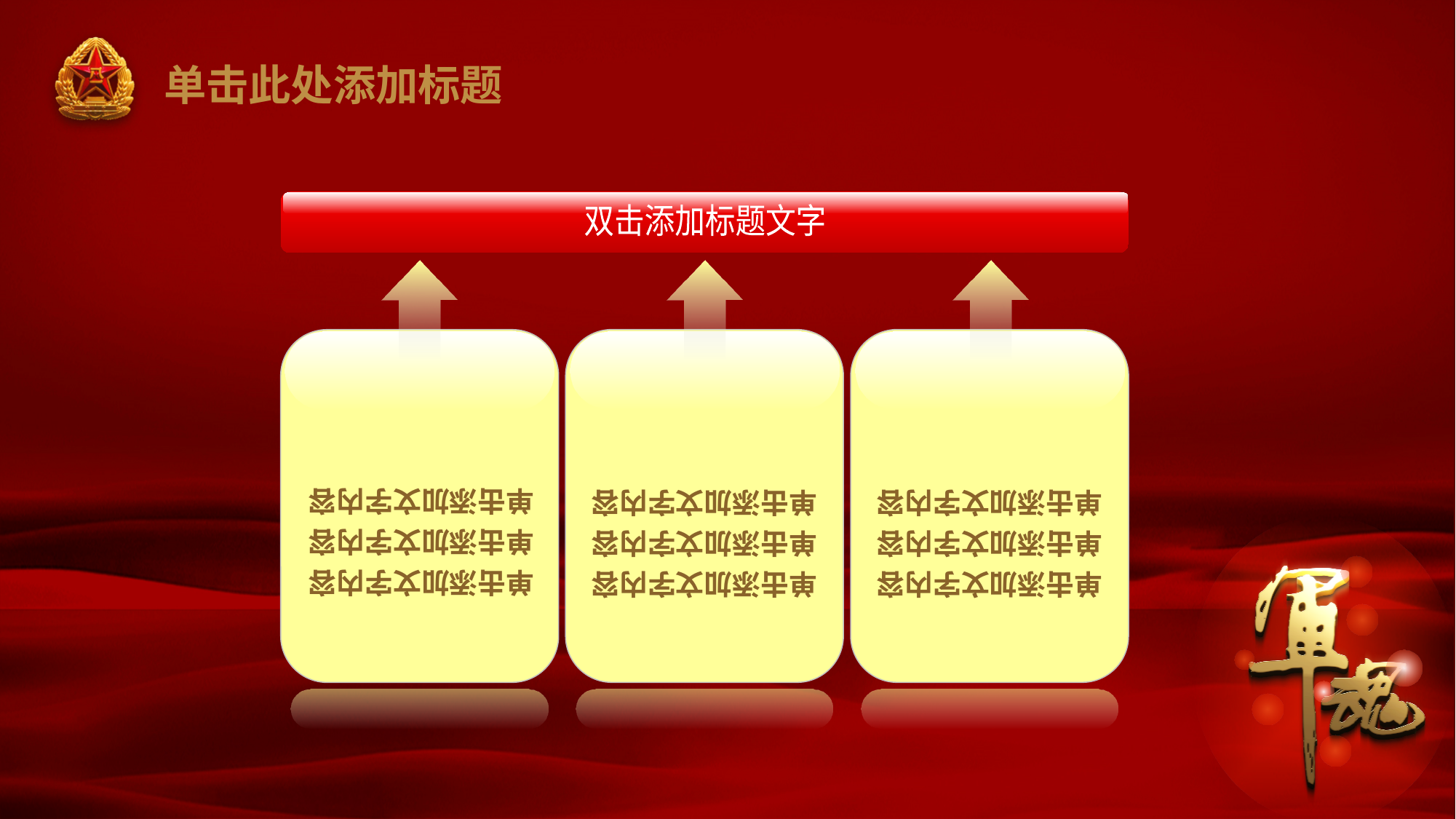

# 单击此处添加标题

双击添加标题文字

单击添加文字内容
单击添加文字内容
单击添加文字内容

单击添加文字内容
单击添加文字内容
单击添加文字内容

单击添加文字内容
单击添加文字内容
单击添加文字内容